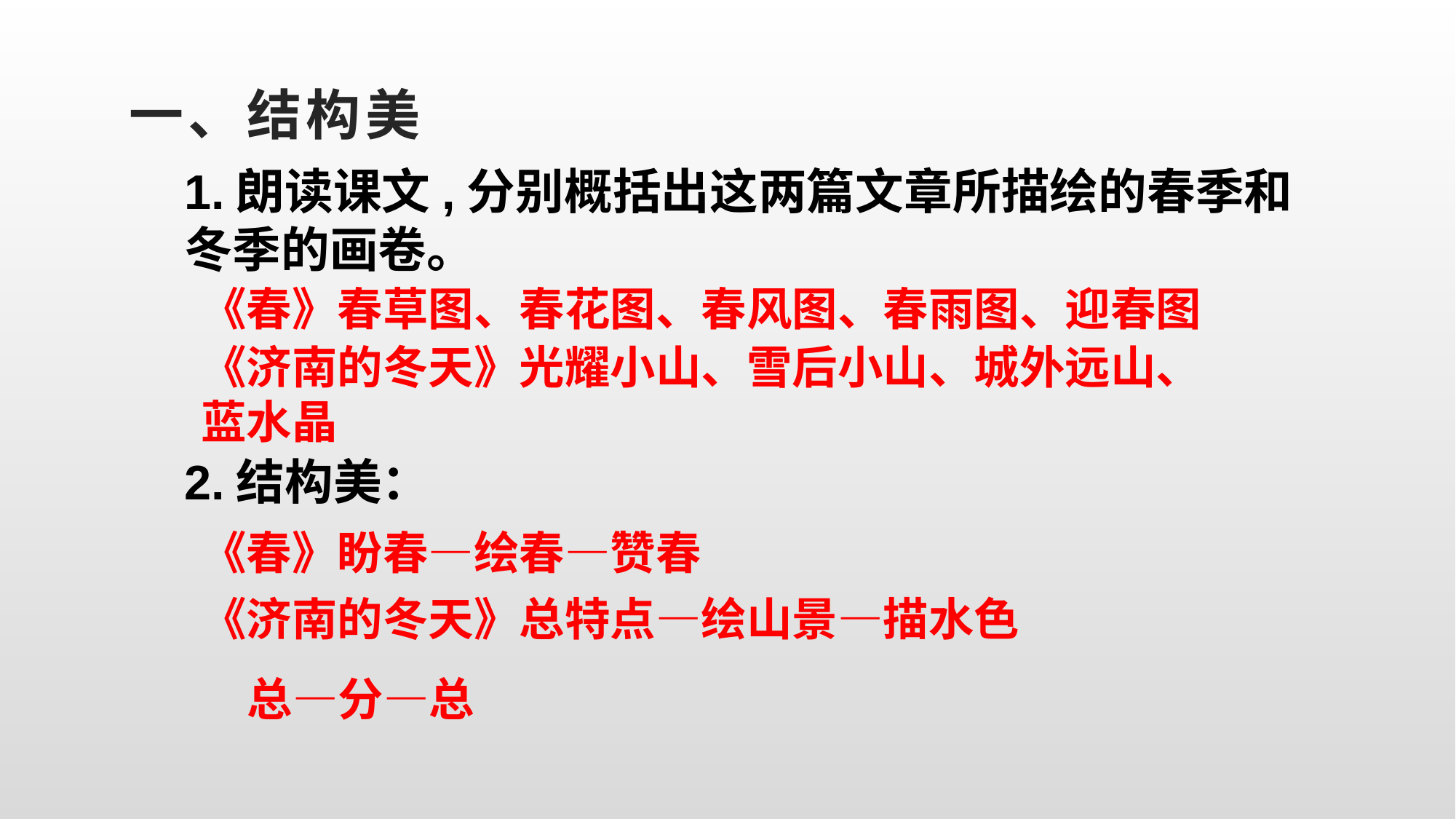

# 一、结构美
1.朗读课文,分别概括出这两篇文章所描绘的春季和冬季的画卷。

2.结构美：
《春》春草图、春花图、春风图、春雨图、迎春图
《济南的冬天》光耀小山、雪后小山、城外远山、蓝水晶
《春》盼春—绘春—赞春
《济南的冬天》总特点—绘山景—描水色
总—分—总